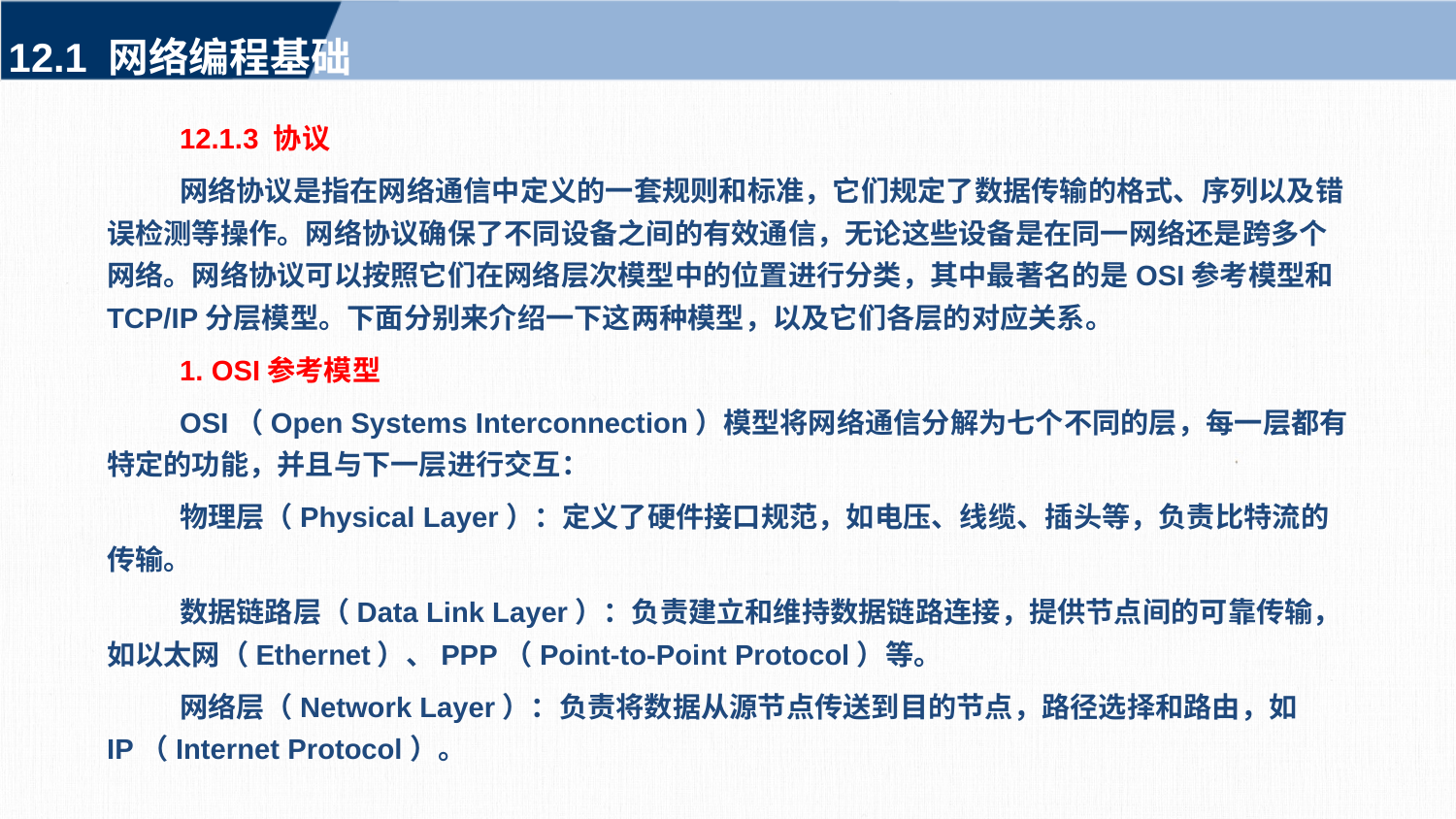

12.1 网络编程基础

12.1.3 协议
网络协议是指在网络通信中定义的一套规则和标准，它们规定了数据传输的格式、序列以及错误检测等操作。网络协议确保了不同设备之间的有效通信，无论这些设备是在同一网络还是跨多个网络。网络协议可以按照它们在网络层次模型中的位置进行分类，其中最著名的是OSI参考模型和TCP/IP分层模型。下面分别来介绍一下这两种模型，以及它们各层的对应关系。
1. OSI参考模型
OSI（Open Systems Interconnection）模型将网络通信分解为七个不同的层，每一层都有特定的功能，并且与下一层进行交互：
物理层（Physical Layer）：定义了硬件接口规范，如电压、线缆、插头等，负责比特流的传输。
数据链路层（Data Link Layer）：负责建立和维持数据链路连接，提供节点间的可靠传输，如以太网（Ethernet）、PPP（Point-to-Point Protocol）等。
网络层（Network Layer）：负责将数据从源节点传送到目的节点，路径选择和路由，如IP（Internet Protocol）。